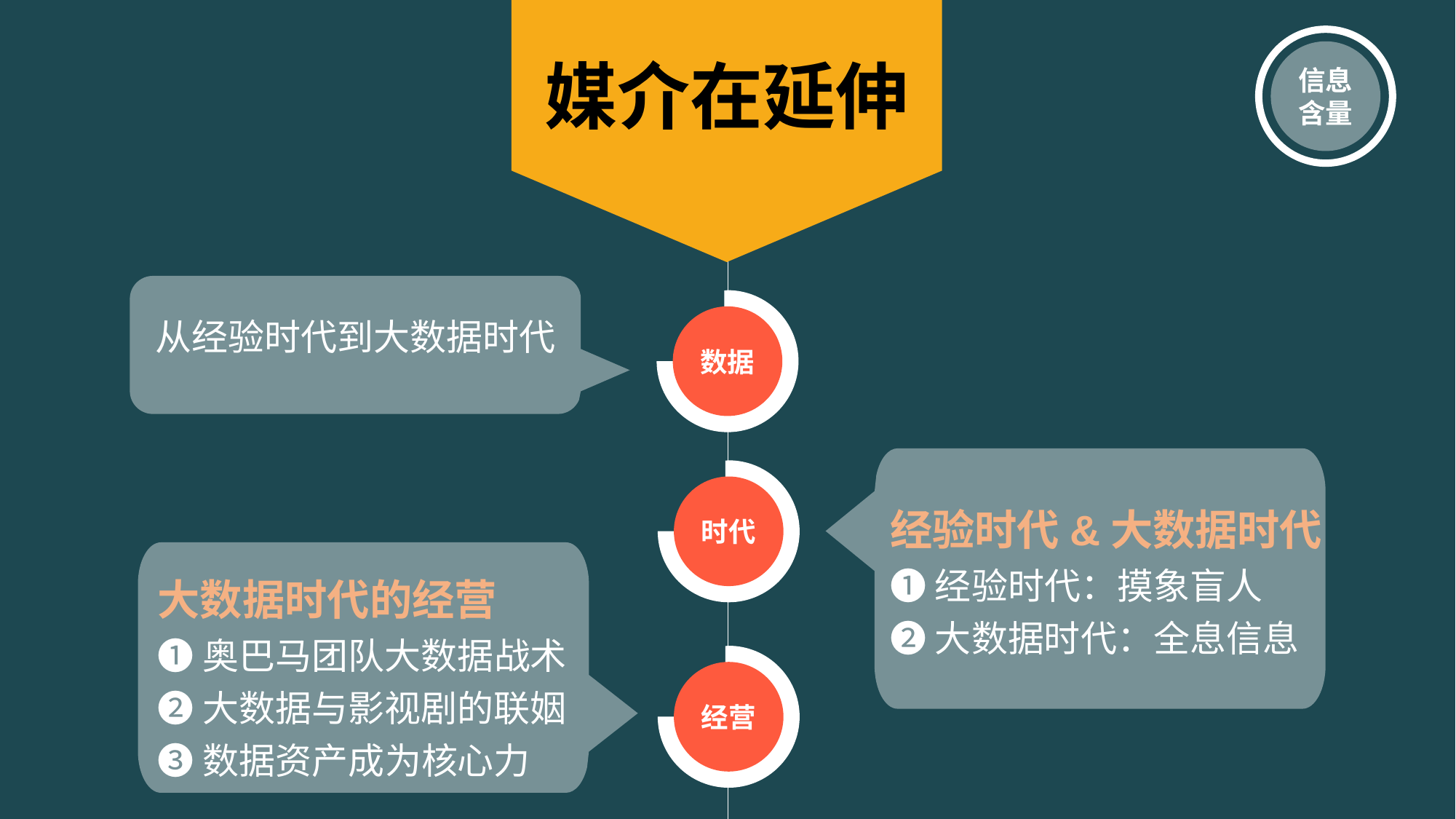

信息含量
媒介在延伸

数据
从经验时代到大数据时代

时代
经验时代&大数据时代
❶经验时代：摸象盲人
❷大数据时代：全息信息
大数据时代的经营
❶奥巴马团队大数据战术
❷大数据与影视剧的联姻
❸数据资产成为核心力

经营